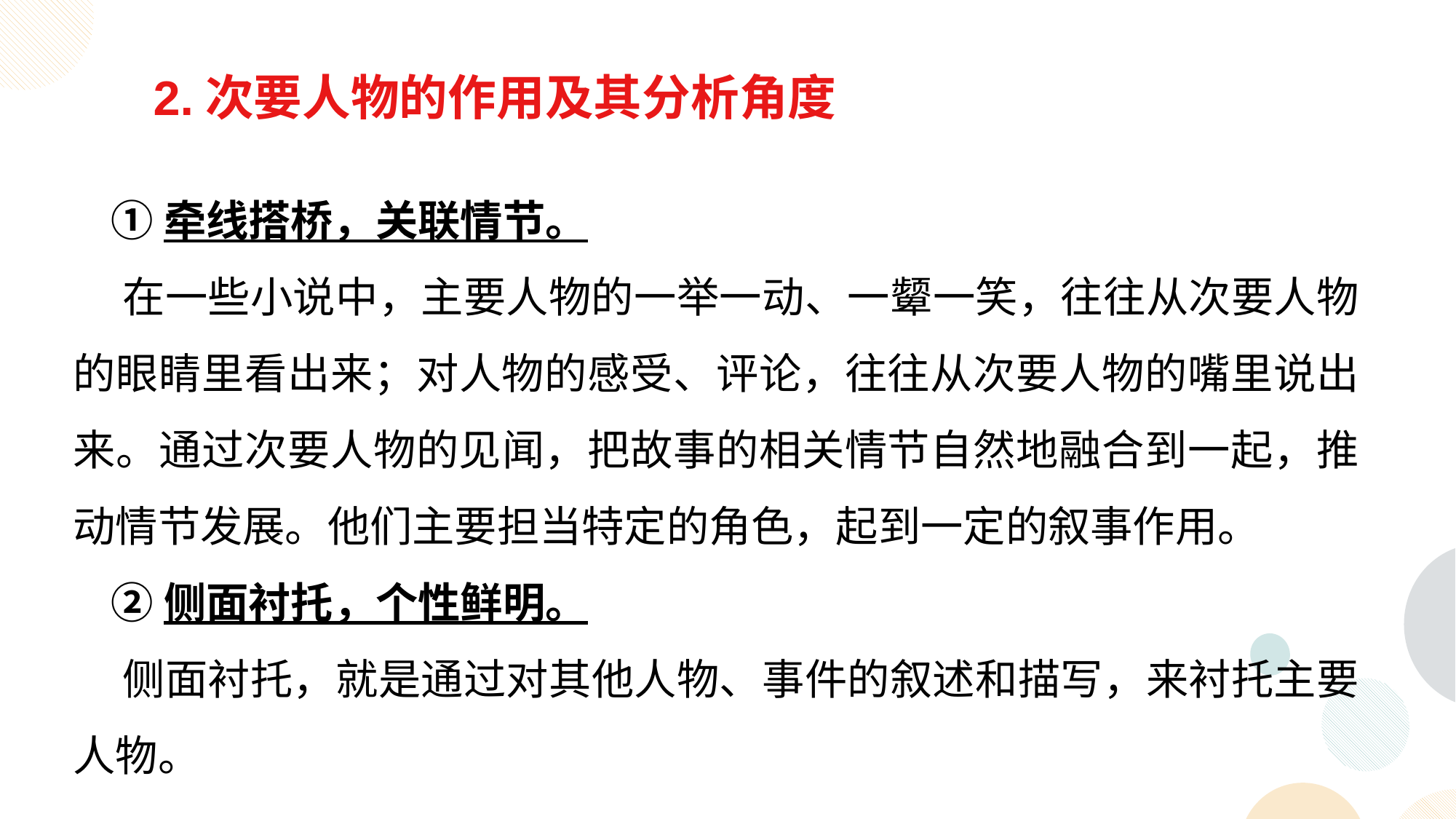

2.次要人物的作用及其分析角度
    ①牵线搭桥，关联情节。
    在一些小说中，主要人物的一举一动、一颦一笑，往往从次要人物的眼睛里看出来；对人物的感受、评论，往往从次要人物的嘴里说出来。通过次要人物的见闻，把故事的相关情节自然地融合到一起，推动情节发展。他们主要担当特定的角色，起到一定的叙事作用。
    ②侧面衬托，个性鲜明。
    侧面衬托，就是通过对其他人物、事件的叙述和描写，来衬托主要人物。